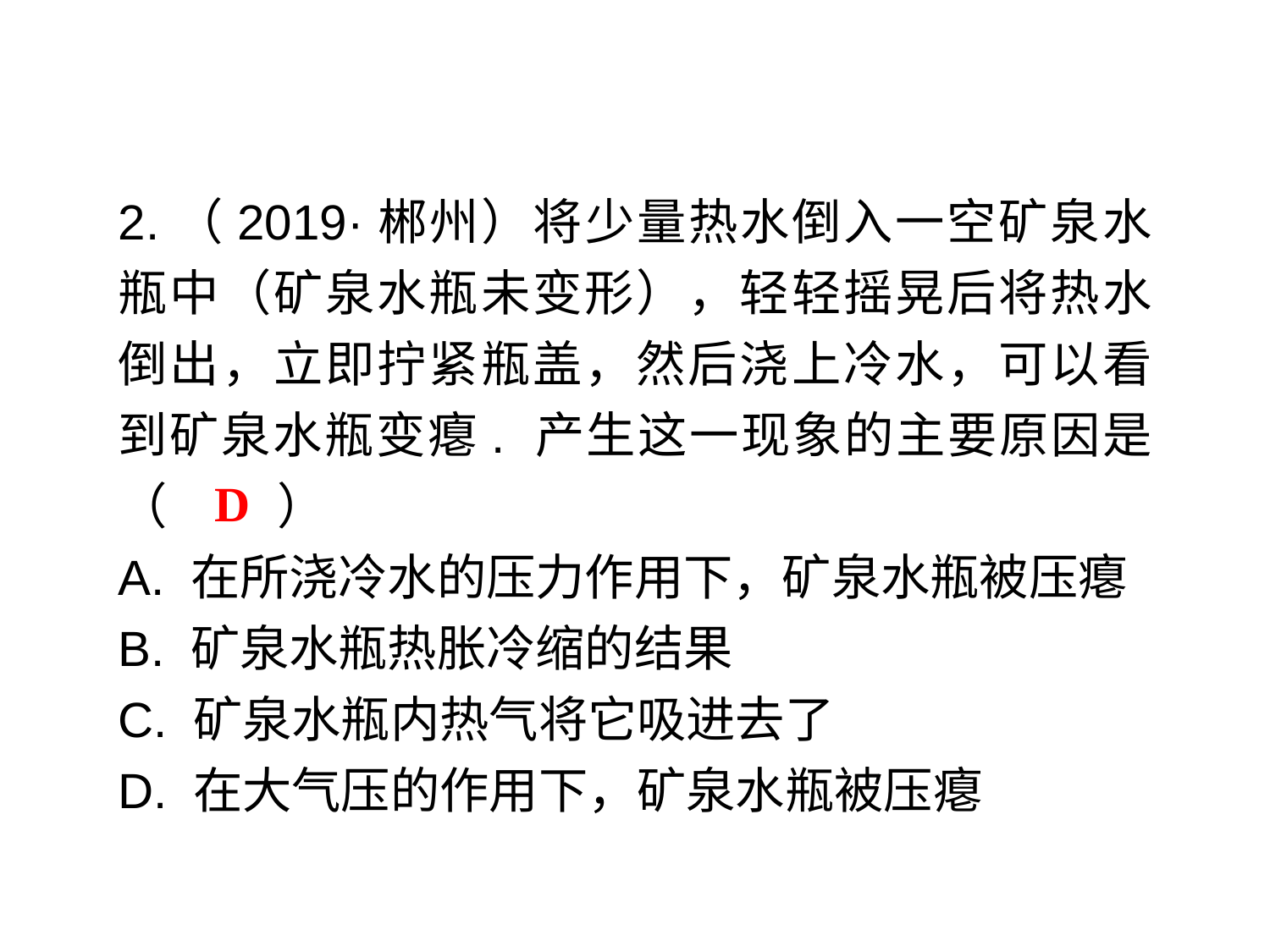

2.（2019·郴州）将少量热水倒入一空矿泉水瓶中（矿泉水瓶未变形），轻轻摇晃后将热水倒出，立即拧紧瓶盖，然后浇上冷水，可以看到矿泉水瓶变瘪. 产生这一现象的主要原因是（　 　）
A. 在所浇冷水的压力作用下，矿泉水瓶被压瘪
B. 矿泉水瓶热胀冷缩的结果
C. 矿泉水瓶内热气将它吸进去了
D. 在大气压的作用下，矿泉水瓶被压瘪
D